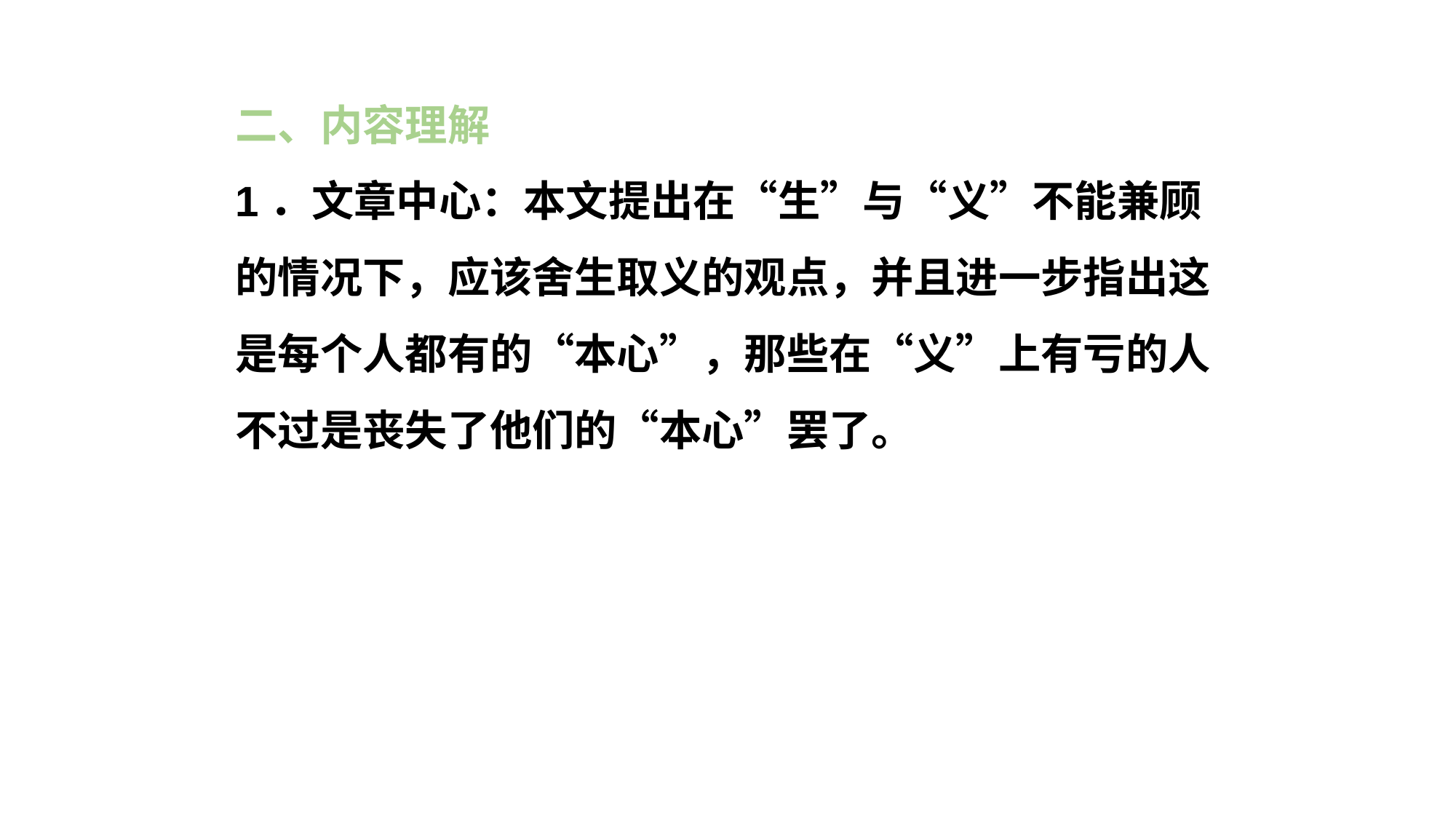

二、内容理解
1．文章中心：本文提出在“生”与“义”不能兼顾的情况下，应该舍生取义的观点，并且进一步指出这是每个人都有的“本心”，那些在“义”上有亏的人不过是丧失了他们的“本心”罢了。